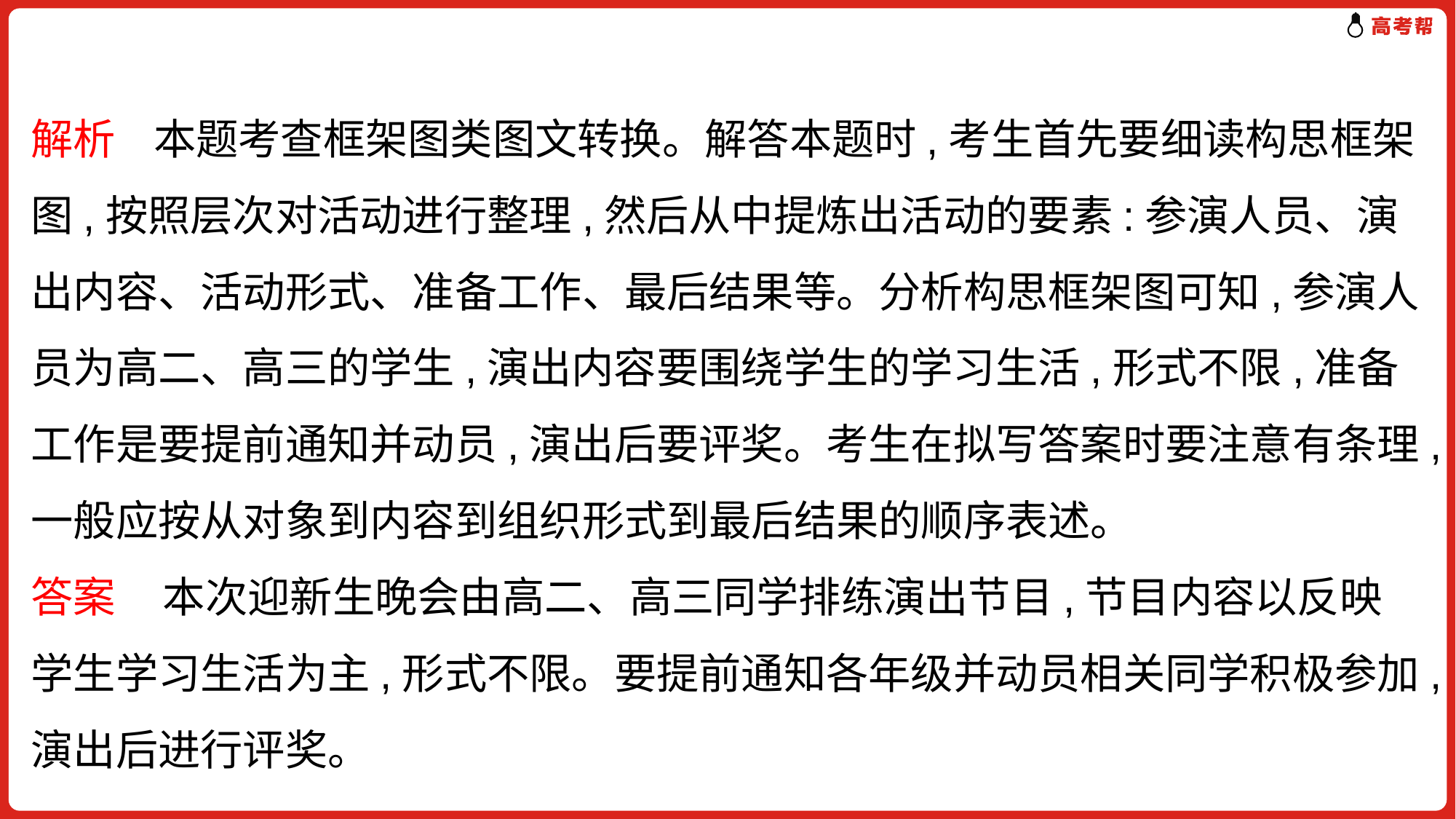

解析    本题考查框架图类图文转换。解答本题时,考生首先要细读构思框架图,按照层次对活动进行整理,然后从中提炼出活动的要素:参演人员、演出内容、活动形式、准备工作、最后结果等。分析构思框架图可知,参演人员为高二、高三的学生,演出内容要围绕学生的学习生活,形式不限,准备工作是要提前通知并动员,演出后要评奖。考生在拟写答案时要注意有条理,一般应按从对象到内容到组织形式到最后结果的顺序表述。
答案     本次迎新生晚会由高二、高三同学排练演出节目,节目内容以反映学生学习生活为主,形式不限。要提前通知各年级并动员相关同学积极参加,演出后进行评奖。